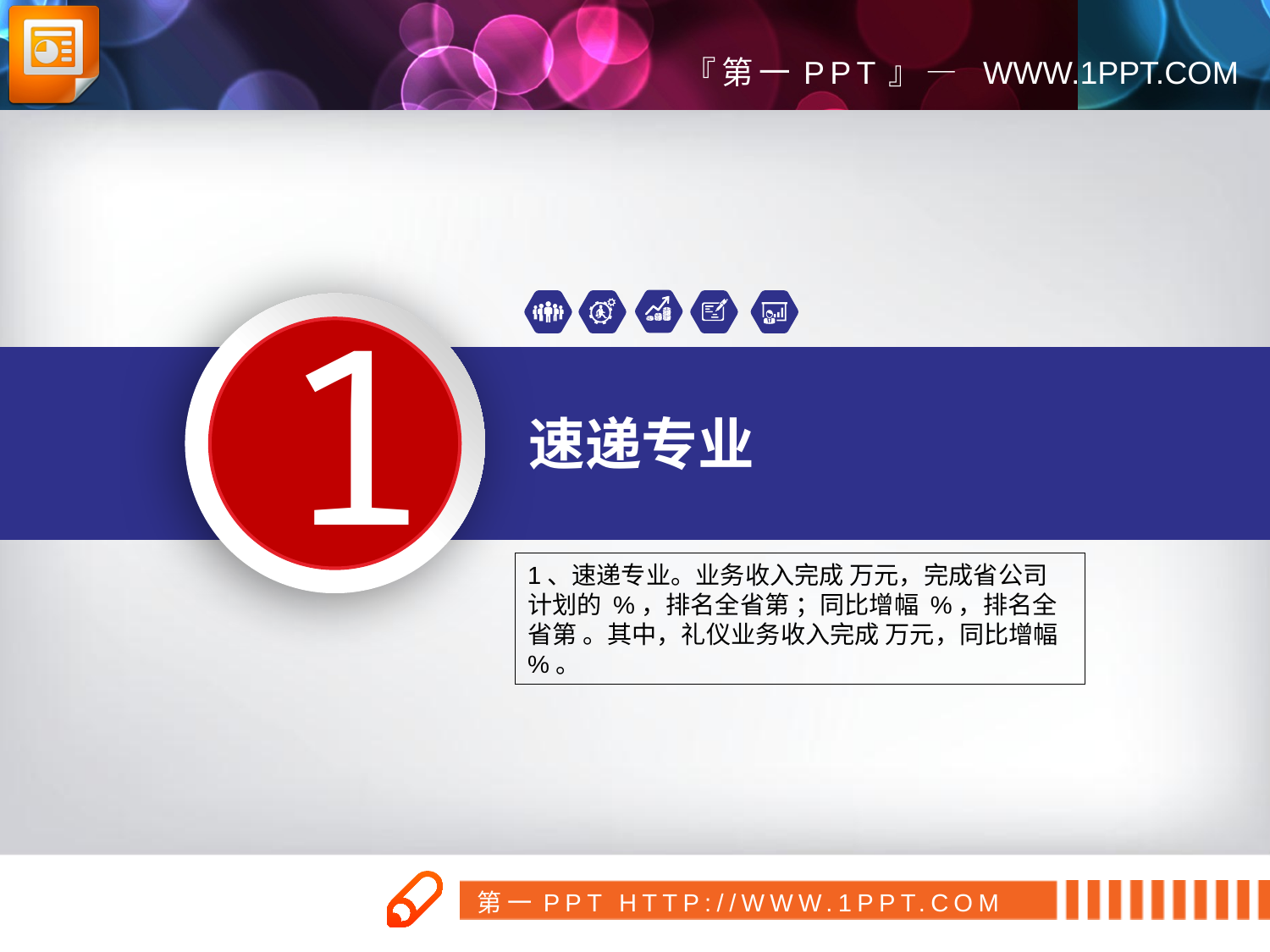

1

速递专业
1、速递专业。业务收入完成 万元，完成省公司计划的 %，排名全省第 ；同比增幅 %，排名全省第 。其中，礼仪业务收入完成 万元，同比增幅 %。